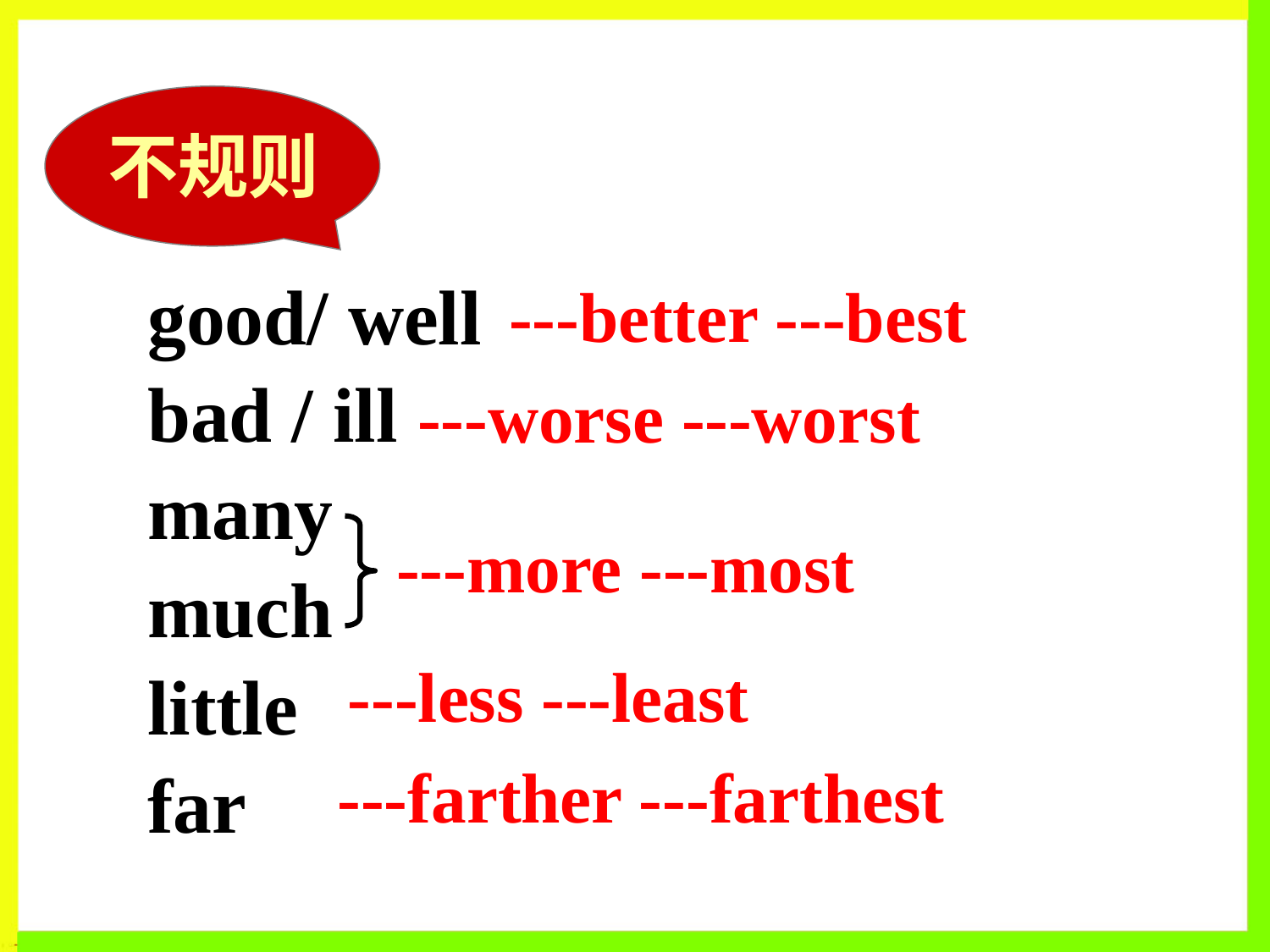

不规则
good/ well
bad / ill
many
much
little
far
---better ---best
---worse ---worst

 ---more ---most
---less ---least
---farther ---farthest